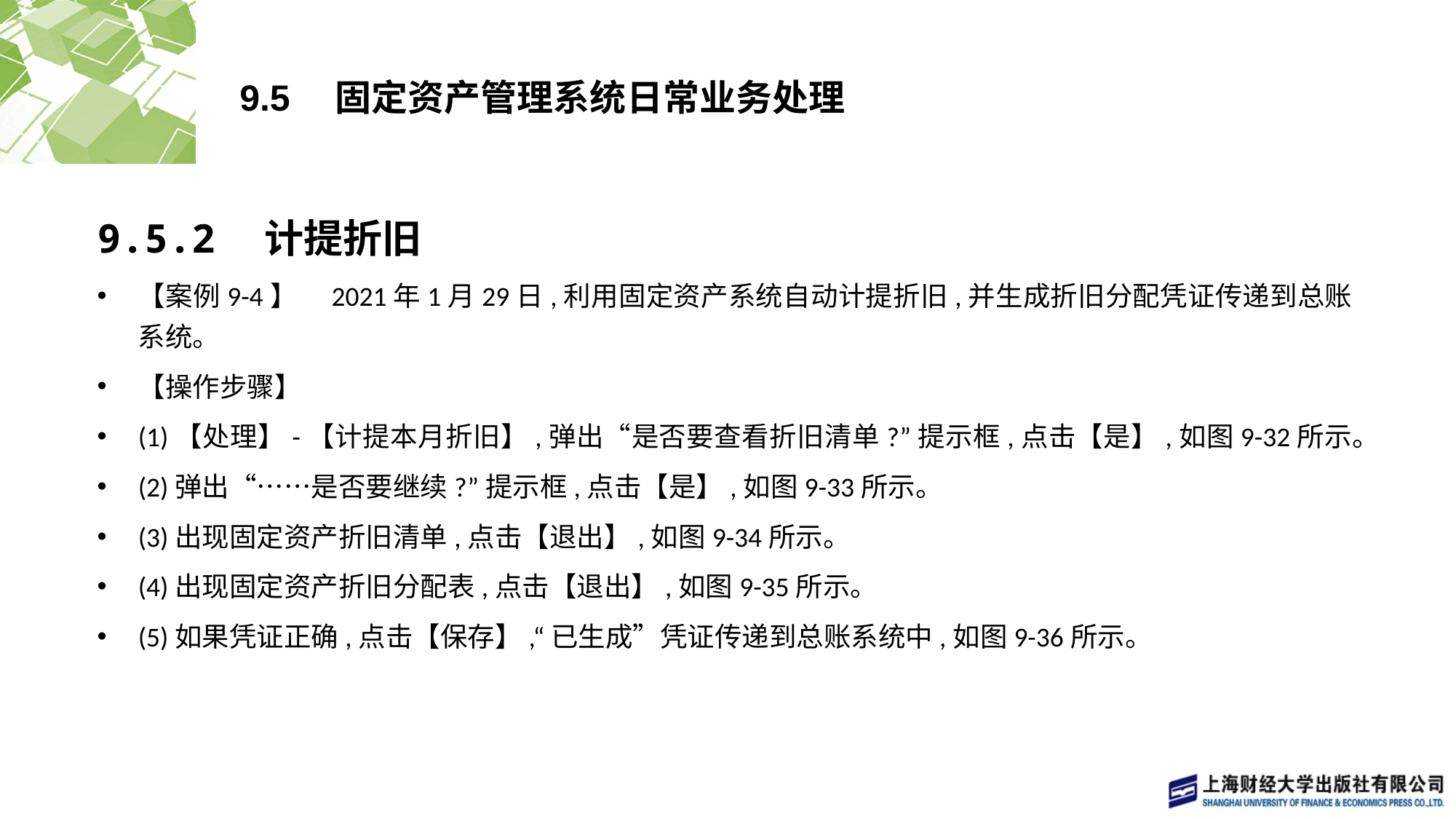

# 9.5　固定资产管理系统日常业务处理
9.5.2　计提折旧
【案例9-4】　2021年1月29日,利用固定资产系统自动计提折旧,并生成折旧分配凭证传递到总账系统。
【操作步骤】
(1)【处理】-【计提本月折旧】,弹出“是否要查看折旧清单?”提示框,点击【是】,如图9-32所示。
(2)弹出“……是否要继续?”提示框,点击【是】,如图9-33所示。
(3)出现固定资产折旧清单,点击【退出】,如图9-34所示。
(4)出现固定资产折旧分配表,点击【退出】,如图9-35所示。
(5)如果凭证正确,点击【保存】,“已生成”凭证传递到总账系统中,如图9-36所示。